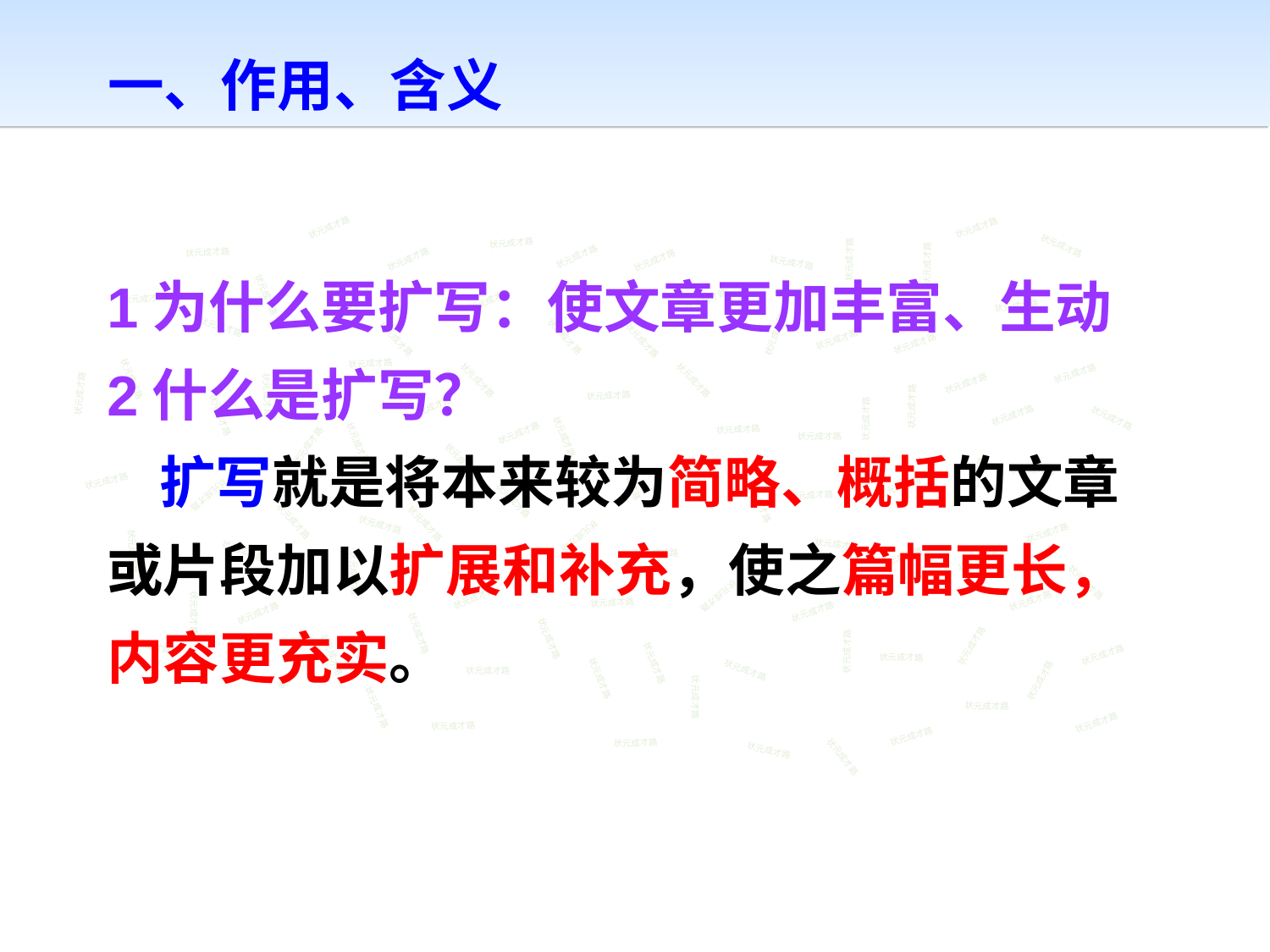

一、作用、含义
状元成才路
状元成才路
状元成才路
状元成才路
状元成才路
1为什么要扩写：使文章更加丰富、生动
2什么是扩写？
   扩写就是将本来较为简略、概括的文章或片段加以扩展和补充，使之篇幅更长，内容更充实。

状元成才路
状元成才路
状元成才路
状元成才路
状元成才路
状元成才路
状元成才路
状元成才路
状元成才路
状元成才路
状元成才路
状元成才路
状元成才路
状元成才路
状元成才路
状元成才路
状元成才路
状元成才路
状元成才路
状元成才路
状元成才路
状元成才路
状元成才路
状元成才路
状元成才路
状元成才路
状元成才路
状元成才路
状元成才路
状元成才路
状元成才路
状元成才路
状元成才路
状元成才路
状元成才路
状元成才路
状元成才路
状元成才路
状元成才路
状元成才路
状元成才路
状元成才路
状元成才路
状元成才路
状元成才路
状元成才路
状元成才路
状元成才路
状元成才路
状元成才路
状元成才路
状元成才路
状元成才路
状元成才路
状元成才路
状元成才路
状元成才路
状元成才路
状元成才路
状元成才路
状元成才路
状元成才路
状元成才路
状元成才路
状元成才路
状元成才路
状元成才路
状元成才路
状元成才路
状元成才路
状元成才路
状元成才路
状元成才路
状元成才路
状元成才路
状元成才路
状元成才路
状元成才路
状元成才路
状元成才路
状元成才路
状元成才路
状元成才路
状元成才路
状元成才路
状元成才路
状元成才路
状元成才路
状元成才路
状元成才路
状元成才路
状元成才路
状元成才路
状元成才路
状元成才路